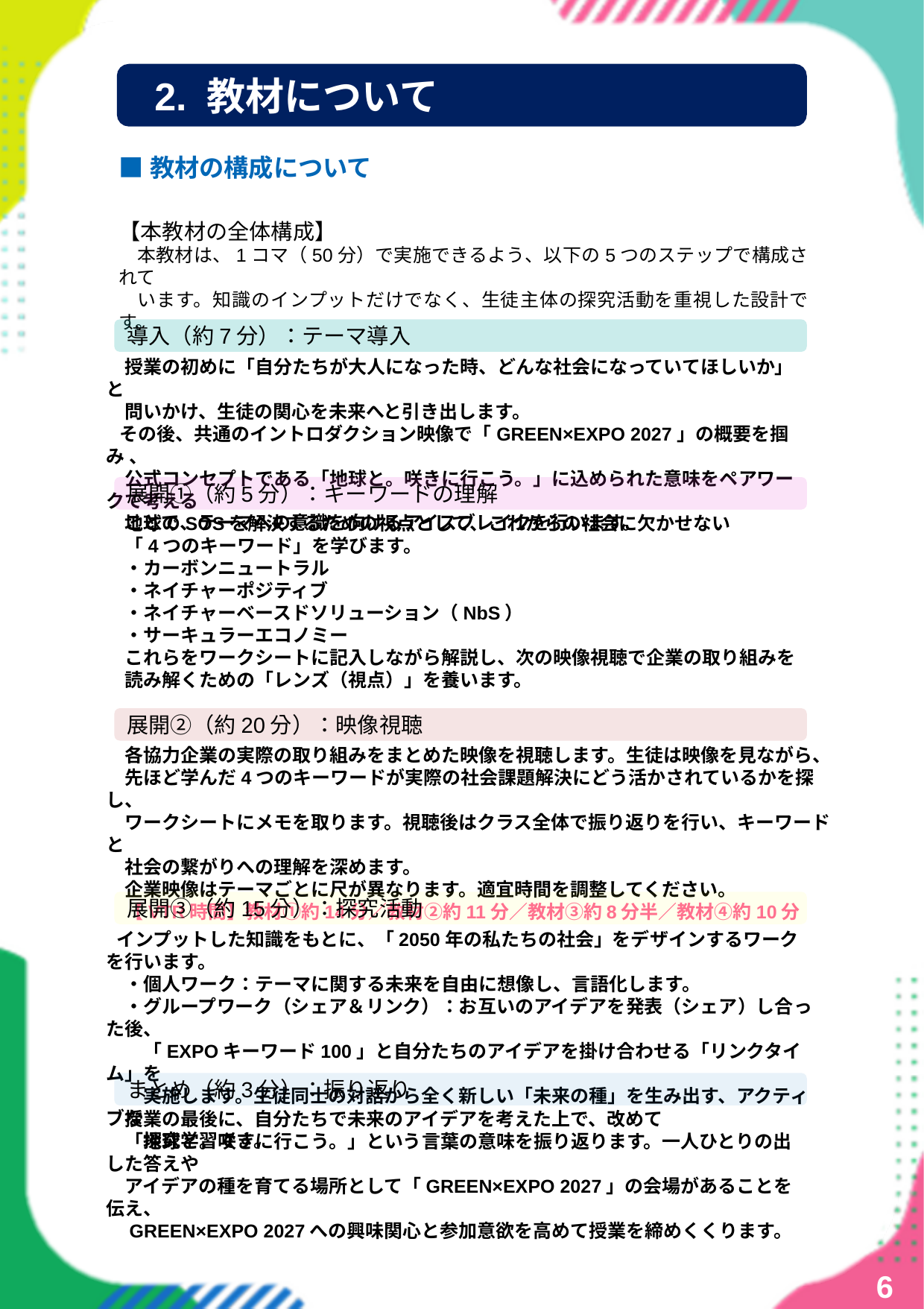

本教材は、2027年に横浜で開催される「GREEN×EXPO 2027（国際園芸博覧会）」を題材に、これからの持続可能な社会を生きる高校生たちが「地球の未来」を自分事として考えるための特別授業す。
地球のSOSを解決するための重要な4つのキーワード（カーボンニュートラル、ネイチャーポジティブ、NbS、サーキュラーエコノミー）をベースに、協力企業のリアルな取り組み映像から学ぶ、以下の全4テーマをご用意しました。生徒の興味関心や学校の探究テーマに合わせて自由に選択していただけます。
教材① 東急グループ CO2を「出す」から「活かす」へ 〜カーボンニュートラルで描く2050年の暮らし〜
教材② 清水建設 自然を「守る」から「増やす」時代へ 〜ネイチャーポジティブなまちづくりと2050年の風景〜
教材③ 明治グループ 「管理する」から「寄り添う」酪農へ 〜自然×テクノロジー（NbS）で描く2050年の食と農〜
教材④ 大和グループ 建物を「壊す」から「活かし継ぐ」社会へ 〜サーキュラー建築で描く2050年の暮らし〜
本プログラムは、多忙な先生方が準備の負担なく実施できるよう、1コマ（50分）で完結する「スライド（動画リンク付き）」「進行用台本」「生徒用ワークシート」をセットでご提供しています。授業内では、インプットだけでなく、生徒同士の対話を通じて2050年の風景をデザインするワークショップも取り入れています。
また、スライドはPowerPoint形式で無料でダウンロード可能です。学校の実態や生徒のレベル、地域の特性に合わせて、スライド内容を自由に追加・修正してご活用いただけます。 （※本教材の著作権は、公益社団法人2027年国際園芸博覧会協会に帰属します。）

# 2. 教材について
■教材の構成について
【本教材の全体構成】
　本教材は、1コマ（50分）で実施できるよう、以下の5つのステップで構成されて
　います。知識のインプットだけでなく、生徒主体の探究活動を重視した設計です。
導入（約7分）：テーマ導入

　授業の初めに「自分たちが大人になった時、どんな社会になっていてほしいか」と
　問いかけ、生徒の関心を未来へと引き出します。
  その後、共通のイントロダクション映像で「GREEN×EXPO 2027」の概要を掴み 、
　公式コンセプトである「地球と。咲きに行こう。」に込められた意味をペアワークで考える
　ことで、テーマへの意識を向けるアイスブレイクを行います。
展開①（約5分）：キーワードの理解

　地球のSOSを解決するための視点として、これからの社会に欠かせない
　「4つのキーワード」を学びます。
　・カーボンニュートラル
　・ネイチャーポジティブ
　・ネイチャーベースドソリューション（NbS）
　・サーキュラーエコノミー
　これらをワークシートに記入しながら解説し、次の映像視聴で企業の取り組みを
　読み解くための「レンズ（視点）」を養います。
展開②（約20分）：映像視聴

　各協力企業の実際の取り組みをまとめた映像を視聴します。生徒は映像を見ながら、
　先ほど学んだ4つのキーワードが実際の社会課題解決にどう活かされているかを探し、
　ワークシートにメモを取ります。視聴後はクラス全体で振り返りを行い、キーワードと
　社会の繋がりへの理解を深めます。
　企業映像はテーマごとに尺が異なります。適宜時間を調整してください。
　【VTR時間】教材①約14分／教材②約11分／教材③約8分半／教材④約10分
展開③（約15分）：探究活動

 インプットした知識をもとに、「2050年の私たちの社会」をデザインするワークを行います。
　・個人ワーク：テーマに関する未来を自由に想像し、言語化します。
　・グループワーク（シェア＆リンク）：お互いのアイデアを発表（シェア）し合った後、
　　「EXPOキーワード100」と自分たちのアイデアを掛け合わせる「リンクタイム」を
　　実施します。生徒同士の対話から全く新しい「未来の種」を生み出す、アクティブな
　　探究学習です。
まとめ（約3分）：振り返り

　授業の最後に、自分たちで未来のアイデアを考えた上で、改めて
　「地球と。咲きに行こう。」という言葉の意味を振り返ります。一人ひとりの出した答えや
　アイデアの種を育てる場所として「GREEN×EXPO 2027」の会場があることを伝え、
　GREEN×EXPO 2027への興味関心と参加意欲を高めて授業を締めくくります。
6